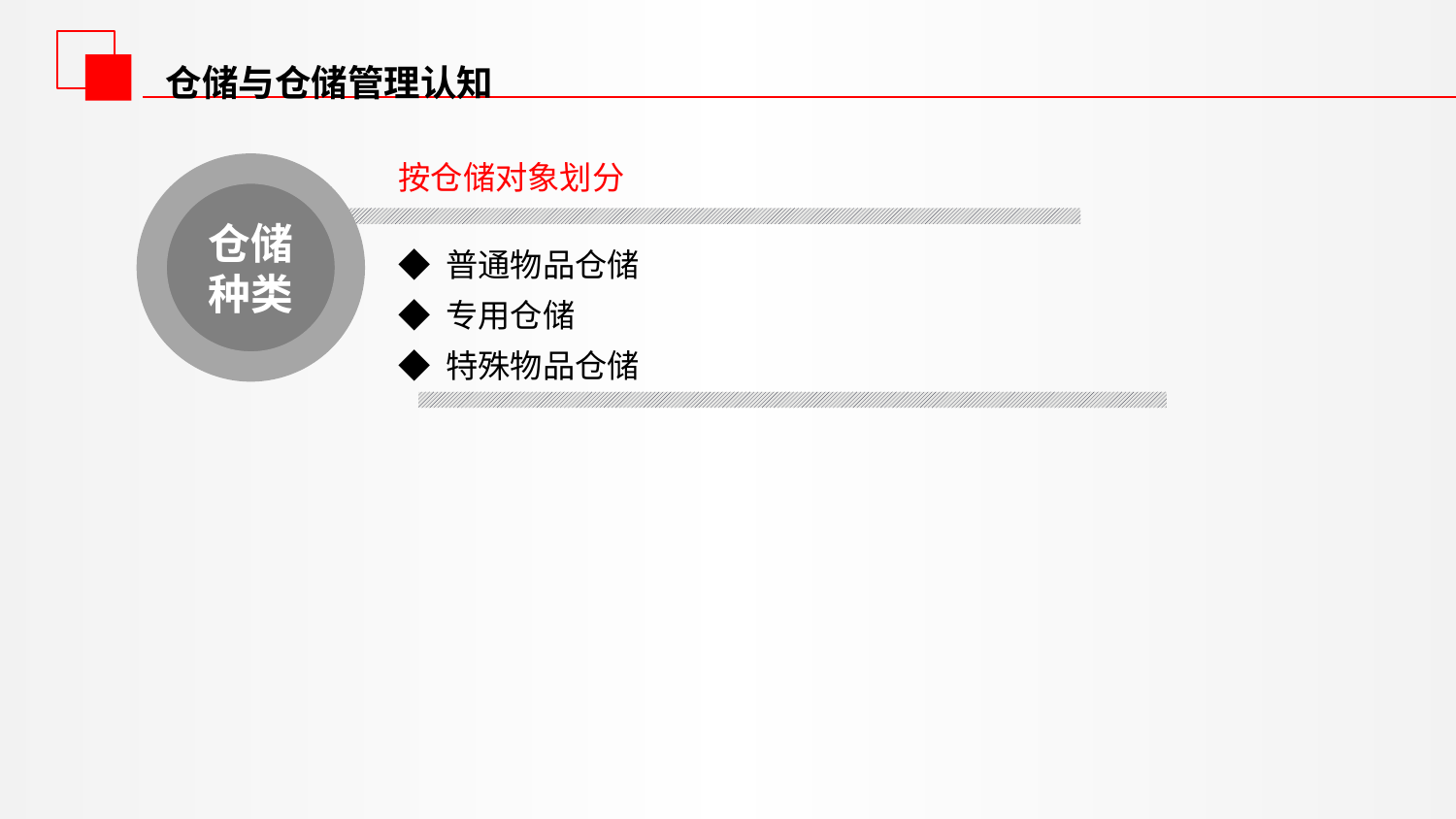

仓储与仓储管理认知
按仓储对象划分
仓储种类

◆ 普通物品仓储
◆ 专用仓储
◆ 特殊物品仓储